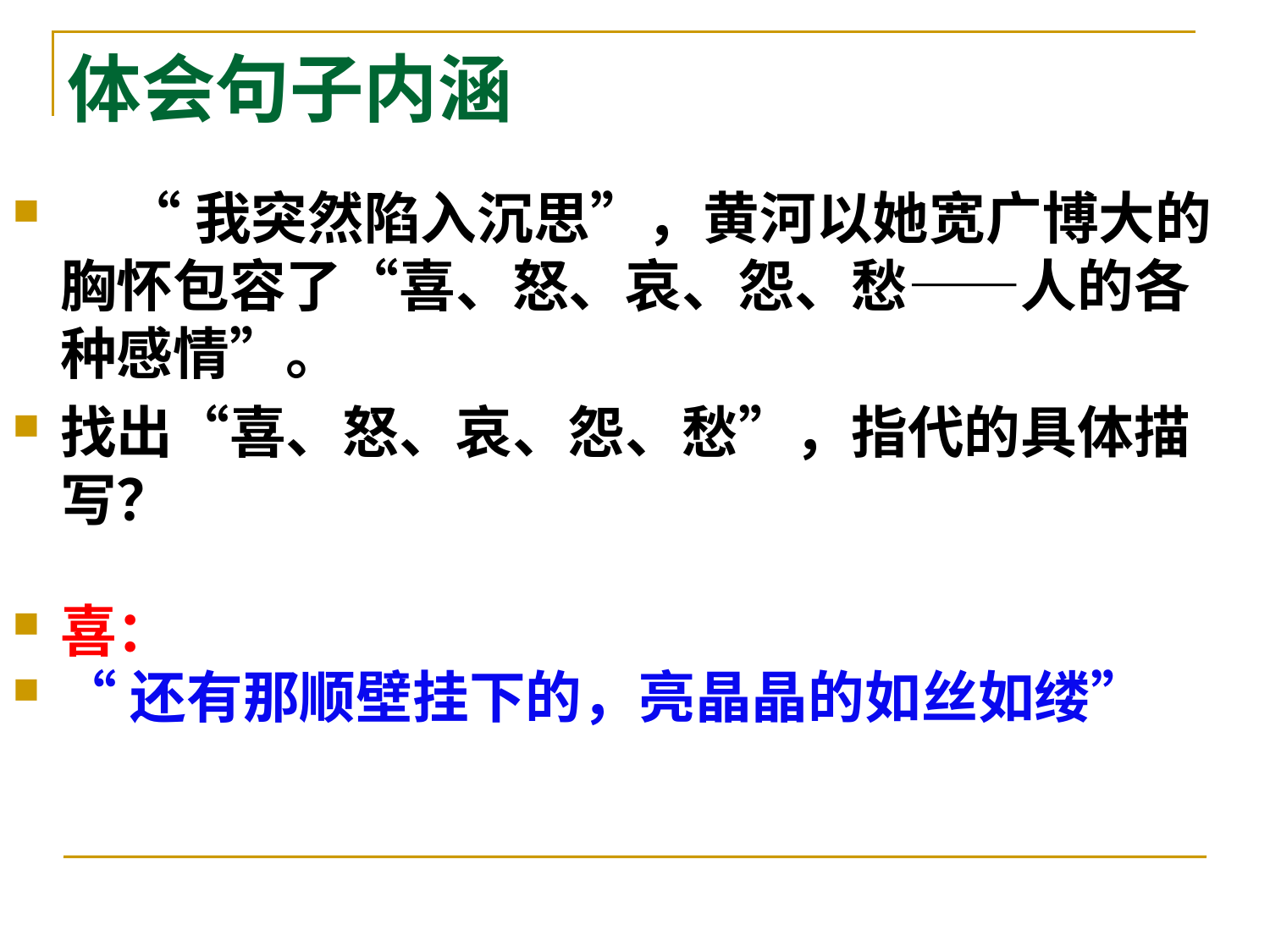

# 体会句子内涵
     “我突然陷入沉思”，黄河以她宽广博大的胸怀包容了“喜、怒、哀、怨、愁——人的各种感情”。
找出“喜、怒、哀、怨、愁”，指代的具体描写？

喜：
“还有那顺壁挂下的，亮晶晶的如丝如缕”